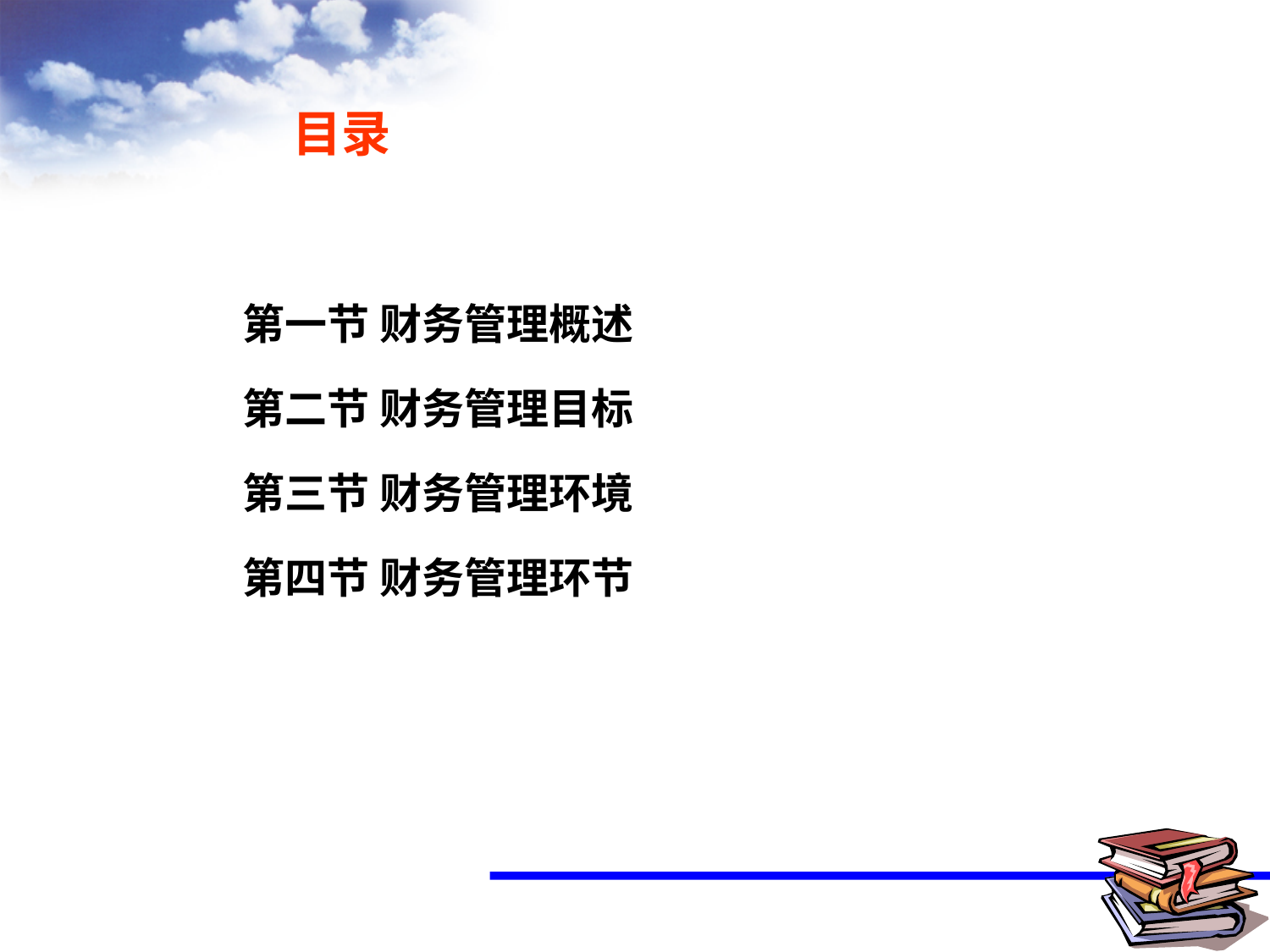

目录
第一节 财务管理概述
第二节 财务管理目标
第三节 财务管理环境
第四节 财务管理环节